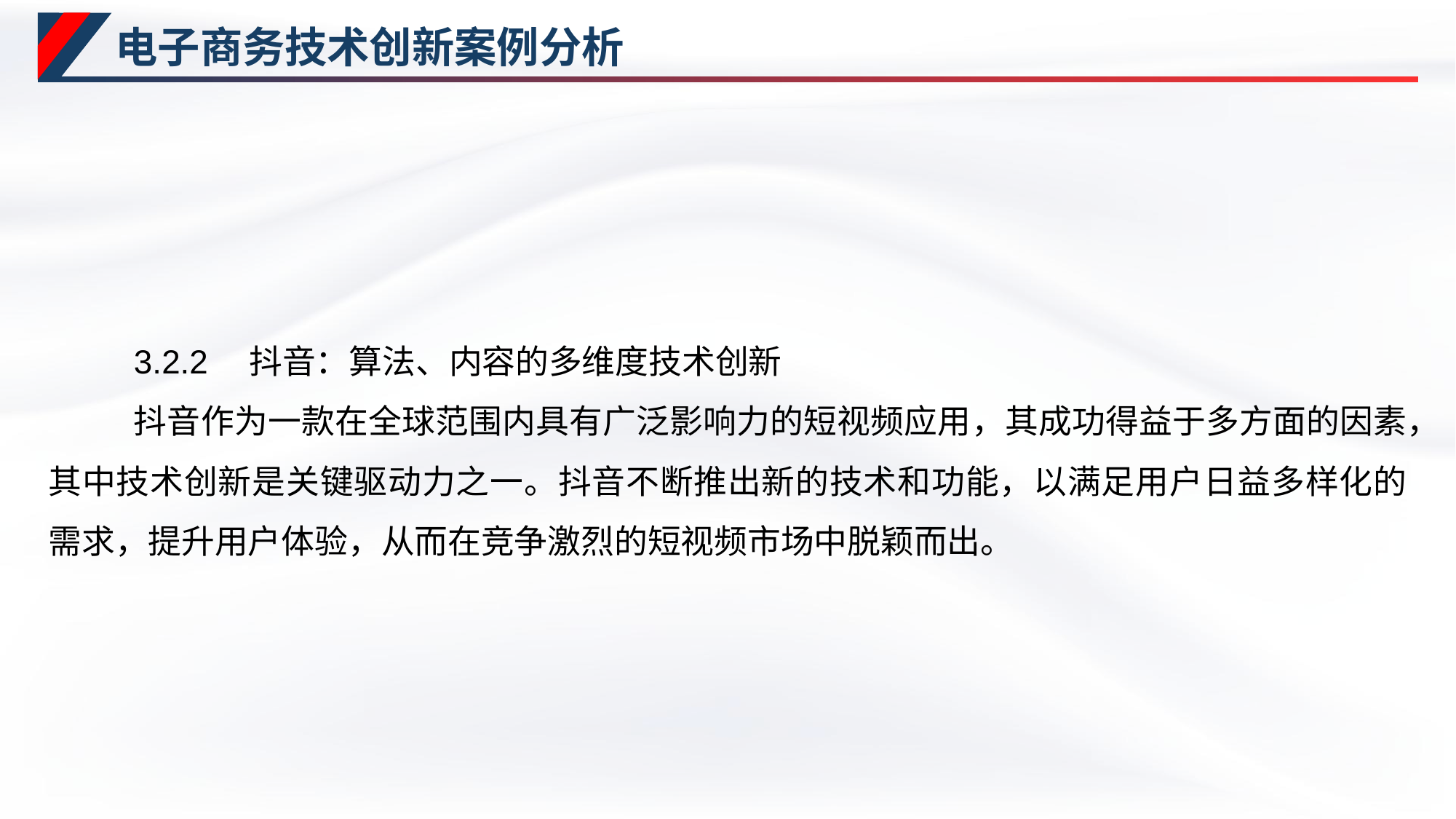

# 电子商务技术创新案例分析
3.2.2　抖音：算法、内容的多维度技术创新
抖音作为一款在全球范围内具有广泛影响力的短视频应用，其成功得益于多方面的因素，其中技术创新是关键驱动力之一。抖音不断推出新的技术和功能，以满足用户日益多样化的需求，提升用户体验，从而在竞争激烈的短视频市场中脱颖而出。